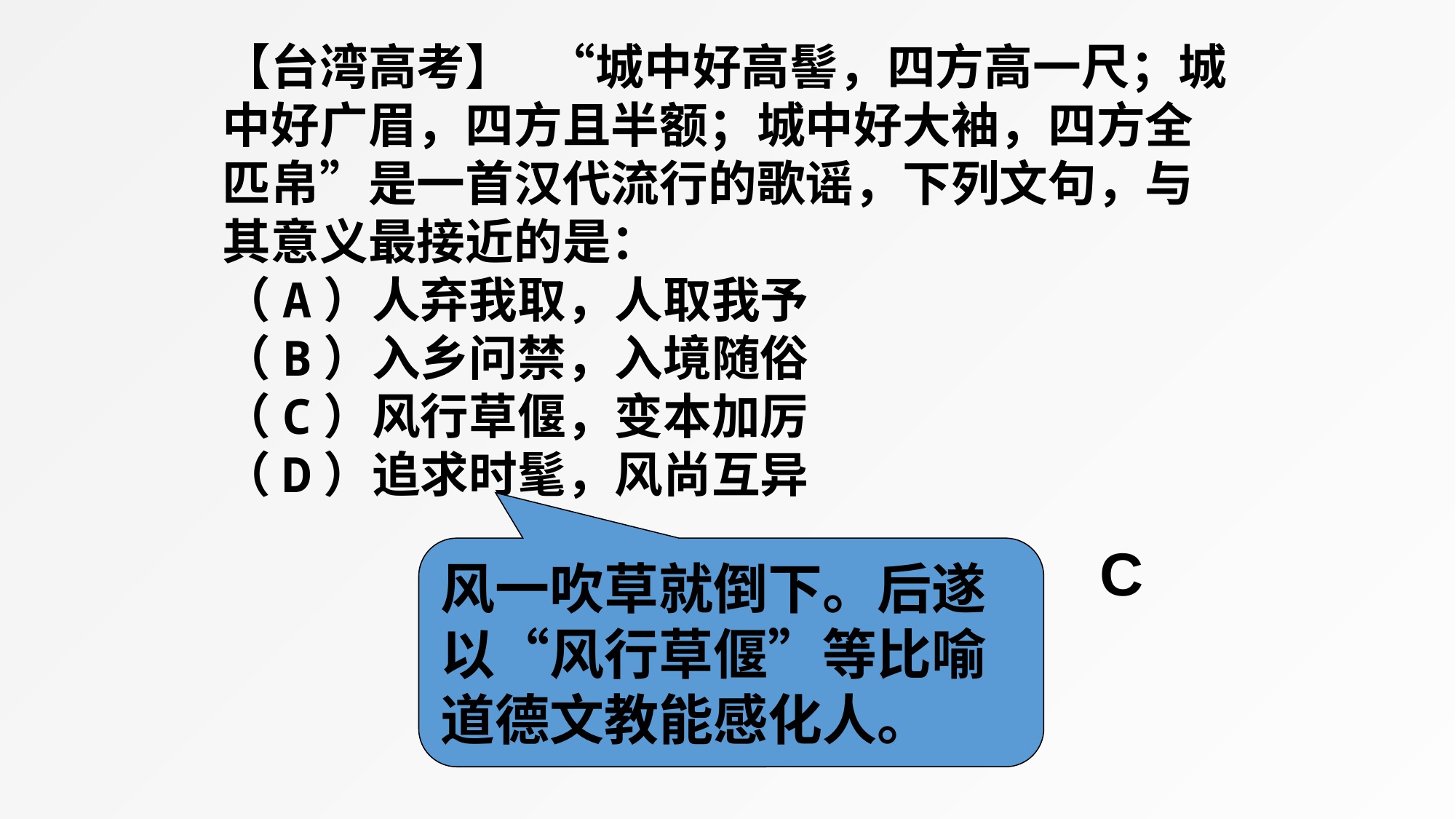

【台湾高考】   “城中好高髻，四方高一尺；城中好广眉，四方且半额；城中好大袖，四方全匹帛”是一首汉代流行的歌谣，下列文句，与其意义最接近的是：
（A）人弃我取，人取我予
（B）入乡问禁，入境随俗
（C）风行草偃，变本加厉
（D）追求时髦，风尚互异
C
风一吹草就倒下。后遂以“风行草偃”等比喻道德文教能感化人。